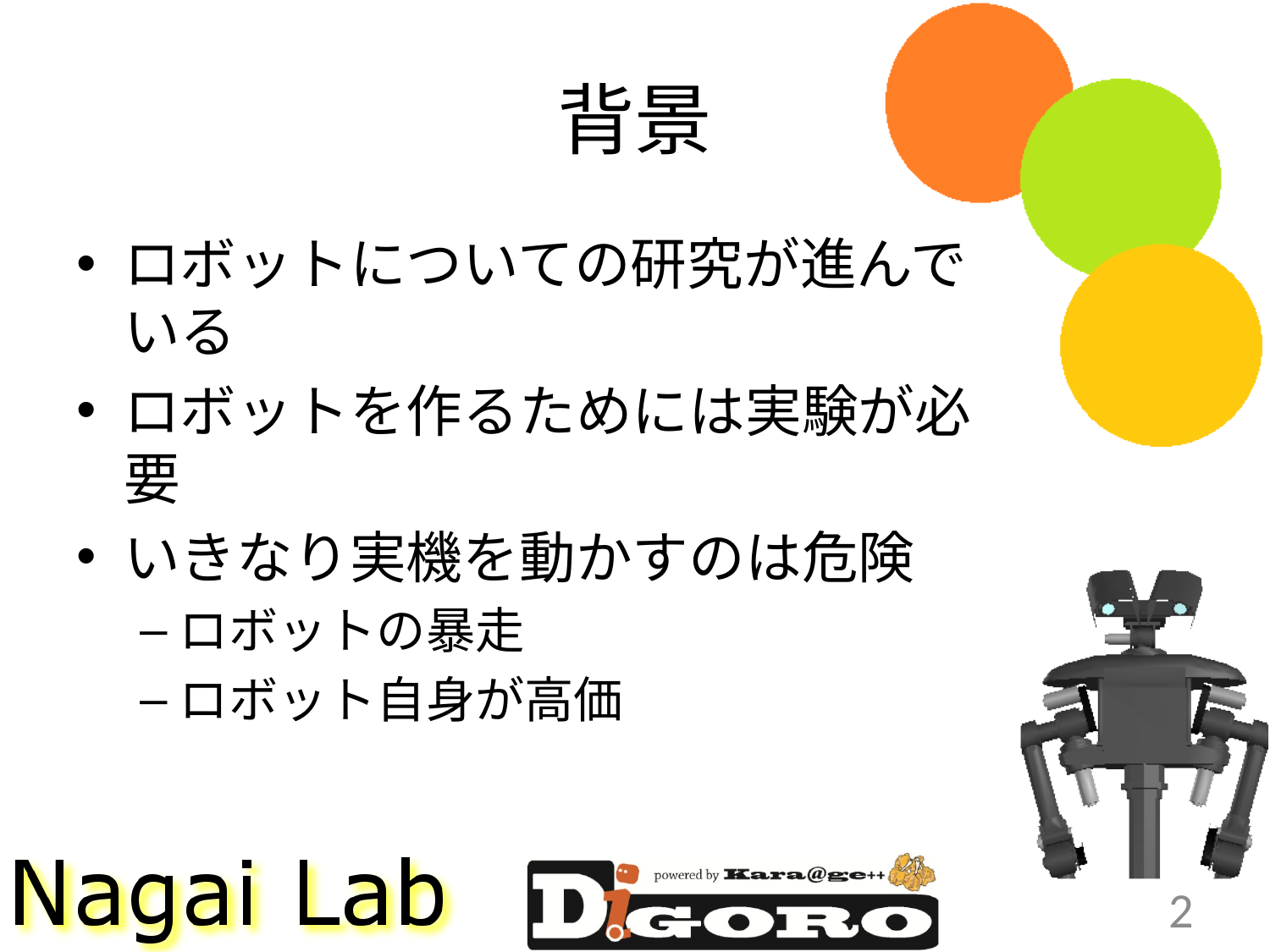

# 背景
ロボットについての研究が進んでいる
ロボットを作るためには実験が必要
いきなり実機を動かすのは危険
ロボットの暴走
ロボット自身が高価
2